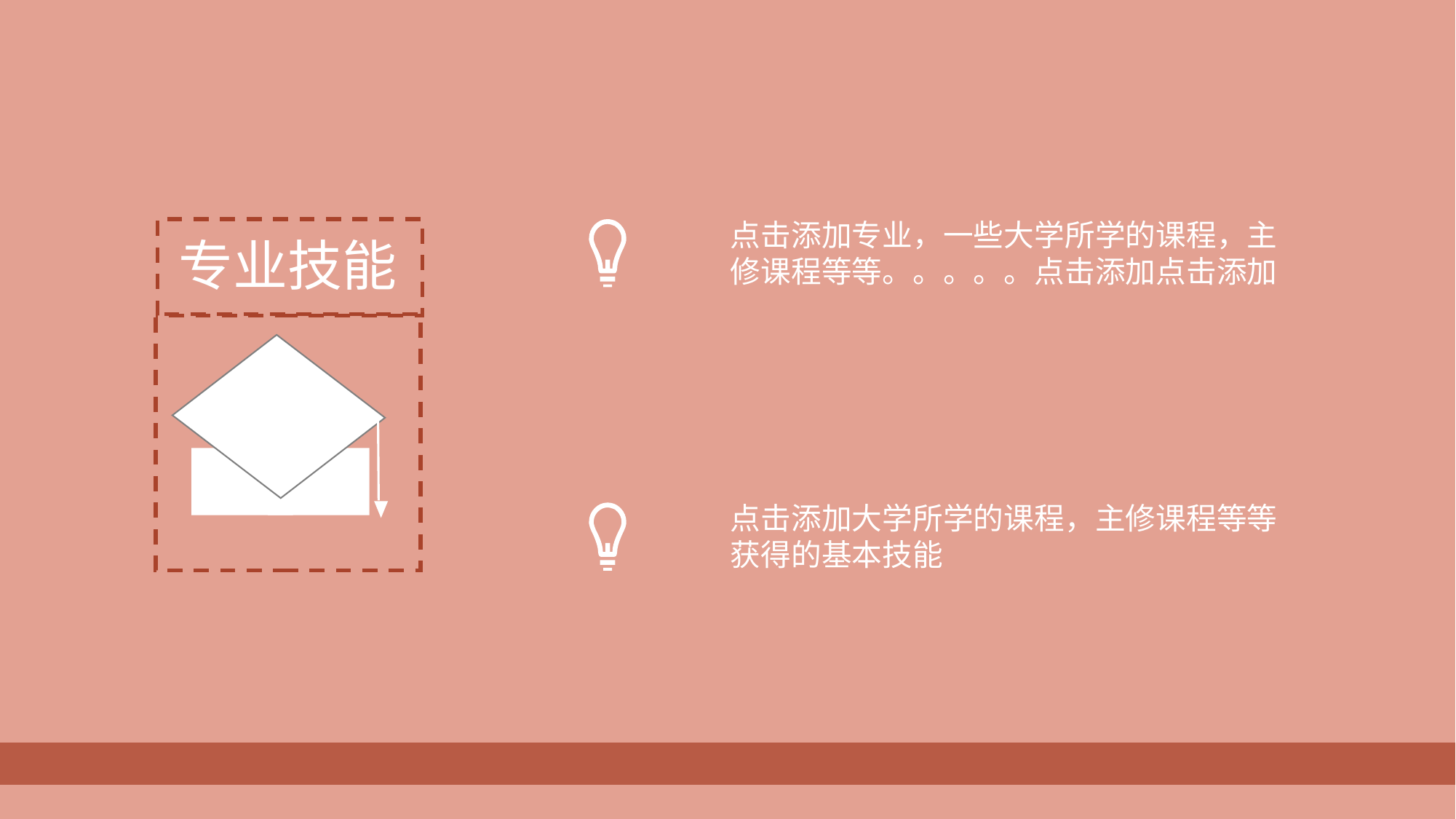

点击添加专业，一些大学所学的课程，主修课程等等。。。。。点击添加点击添加

专业技能

点击添加大学所学的课程，主修课程等等获得的基本技能